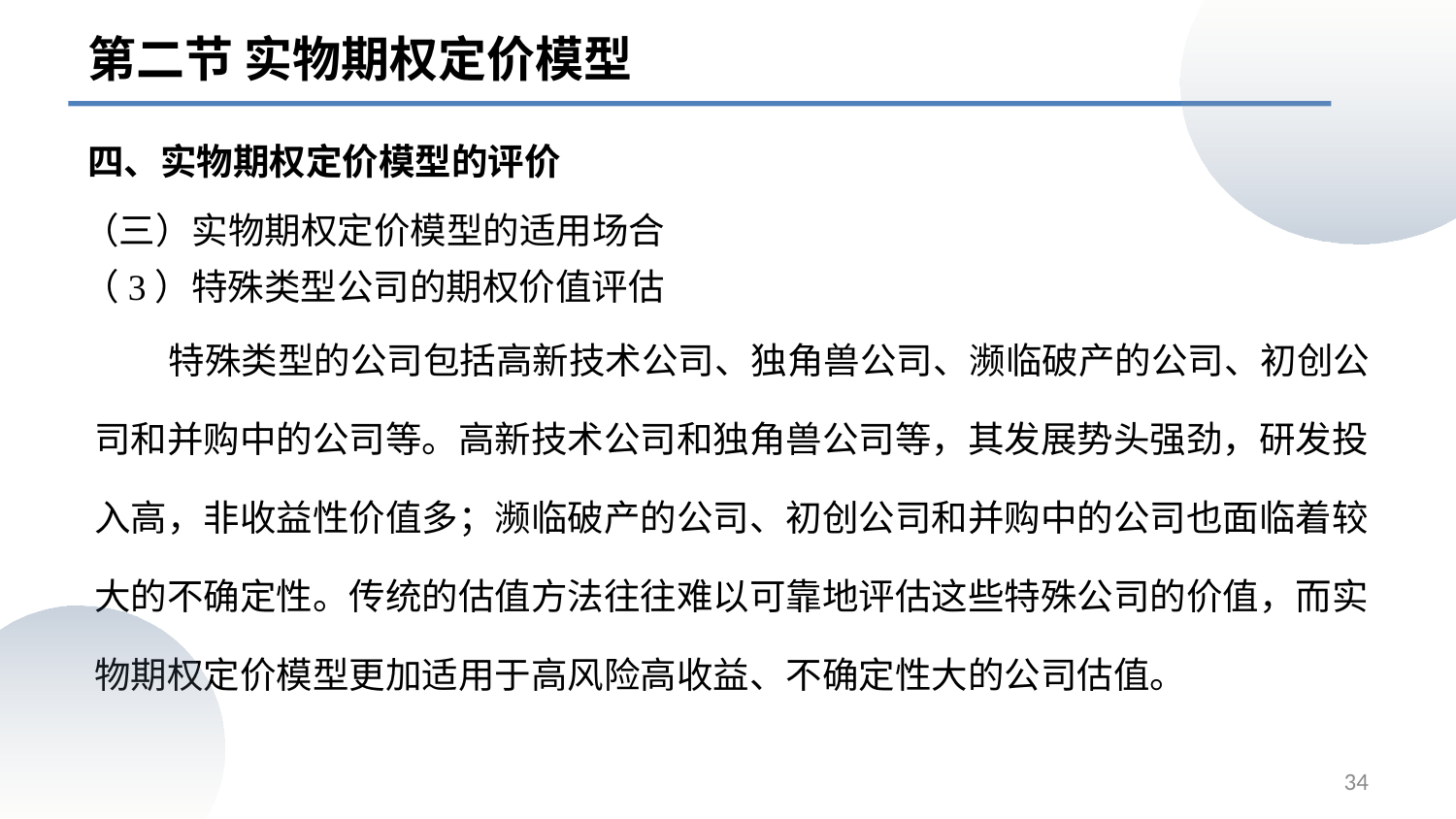

第二节 实物期权定价模型
四、实物期权定价模型的评价
（三）实物期权定价模型的适用场合
# （3）特殊类型公司的期权价值评估
        特殊类型的公司包括高新技术公司、独角兽公司、濒临破产的公司、初创公司和并购中的公司等。高新技术公司和独角兽公司等，其发展势头强劲，研发投入高，非收益性价值多；濒临破产的公司、初创公司和并购中的公司也面临着较大的不确定性。传统的估值方法往往难以可靠地评估这些特殊公司的价值，而实物期权定价模型更加适用于高风险高收益、不确定性大的公司估值。

34